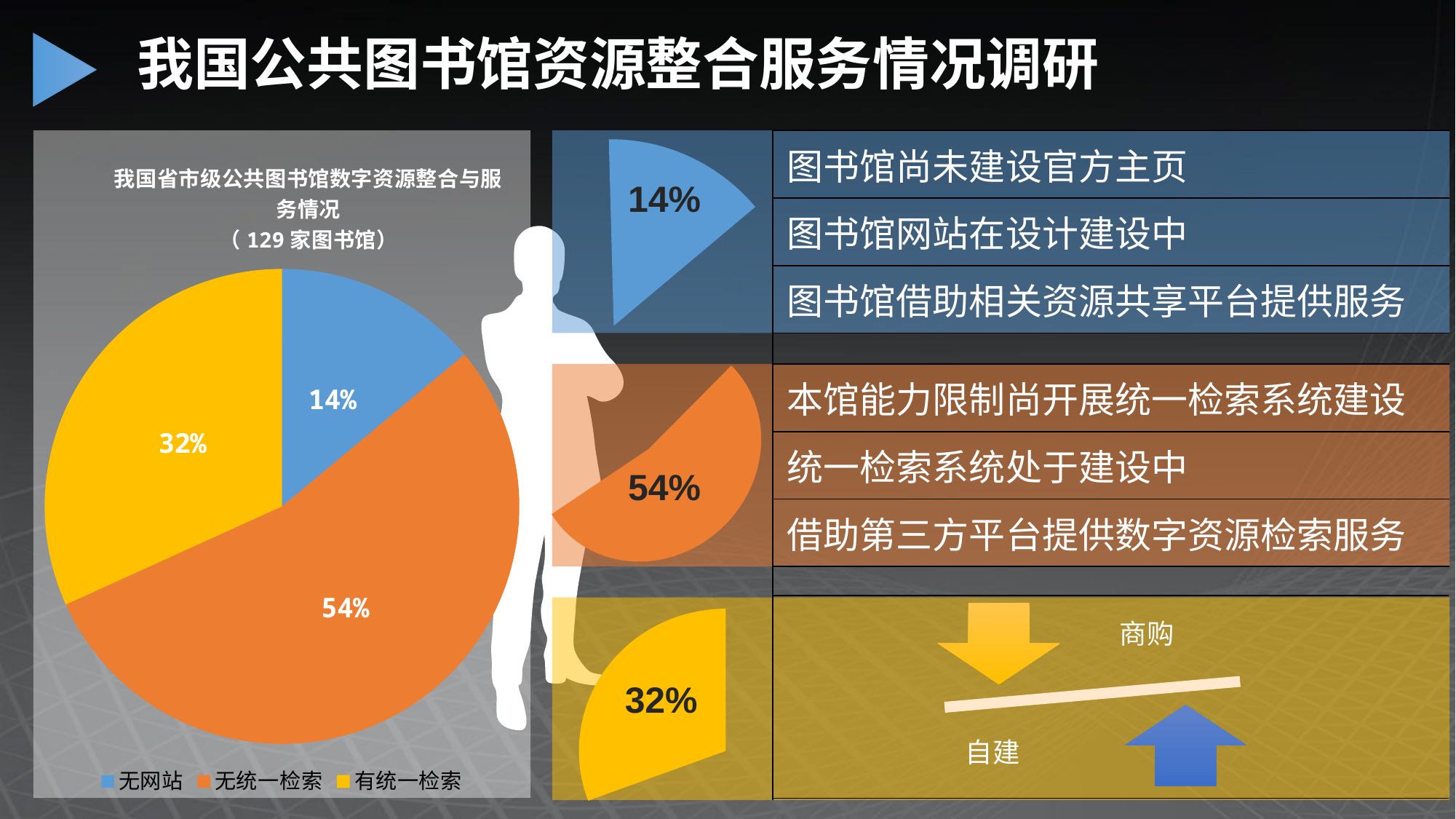

我国公共图书馆资源整合服务情况调研

### Chart: 我国省市级公共图书馆数字资源整合与服务情况
（129家图书馆）

| Category | 公共图书馆数字资源服务情况 |
|---|---|
| 无网站 | 18.0 |
| 无统一检索 | 70.0 |
| 有统一检索 | 41.0 |
| 图书馆尚未建设官方主页 |
| --- |
| 图书馆网站在设计建设中 |
| 图书馆借助相关资源共享平台提供服务 |

14%

| 本馆能力限制尚开展统一检索系统建设 |
| --- |
| 统一检索系统处于建设中 |
| 借助第三方平台提供数字资源检索服务 |
54%
商购
自建
|  |
| --- |
|  |
|  |

32%